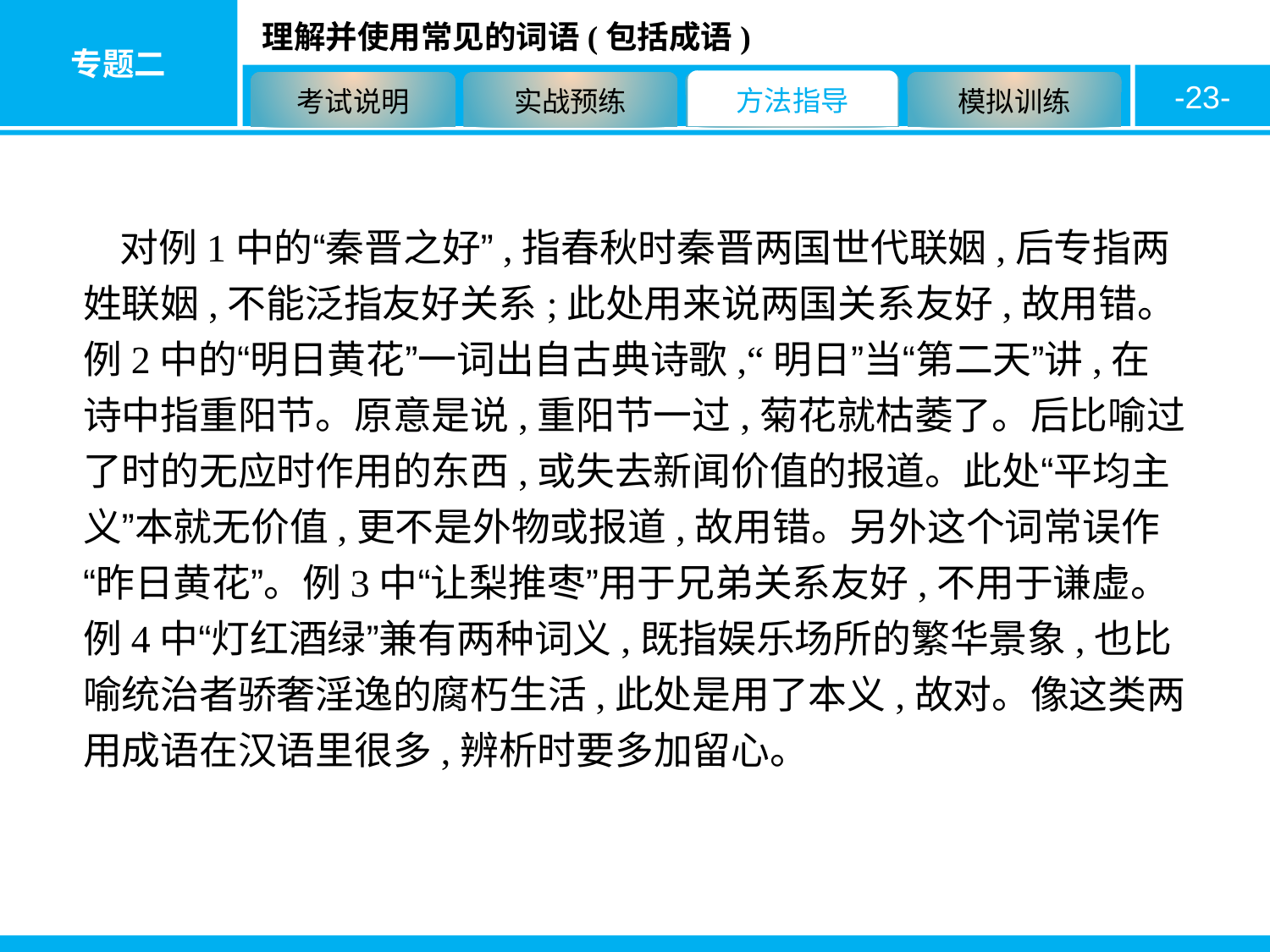

-23-
对例1中的“秦晋之好”,指春秋时秦晋两国世代联姻,后专指两姓联姻,不能泛指友好关系;此处用来说两国关系友好,故用错。例2中的“明日黄花”一词出自古典诗歌,“明日”当“第二天”讲,在诗中指重阳节。原意是说,重阳节一过,菊花就枯萎了。后比喻过了时的无应时作用的东西,或失去新闻价值的报道。此处“平均主义”本就无价值,更不是外物或报道,故用错。另外这个词常误作“昨日黄花”。例3中“让梨推枣”用于兄弟关系友好,不用于谦虚。例4中“灯红酒绿”兼有两种词义,既指娱乐场所的繁华景象,也比喻统治者骄奢淫逸的腐朽生活,此处是用了本义,故对。像这类两用成语在汉语里很多,辨析时要多加留心。